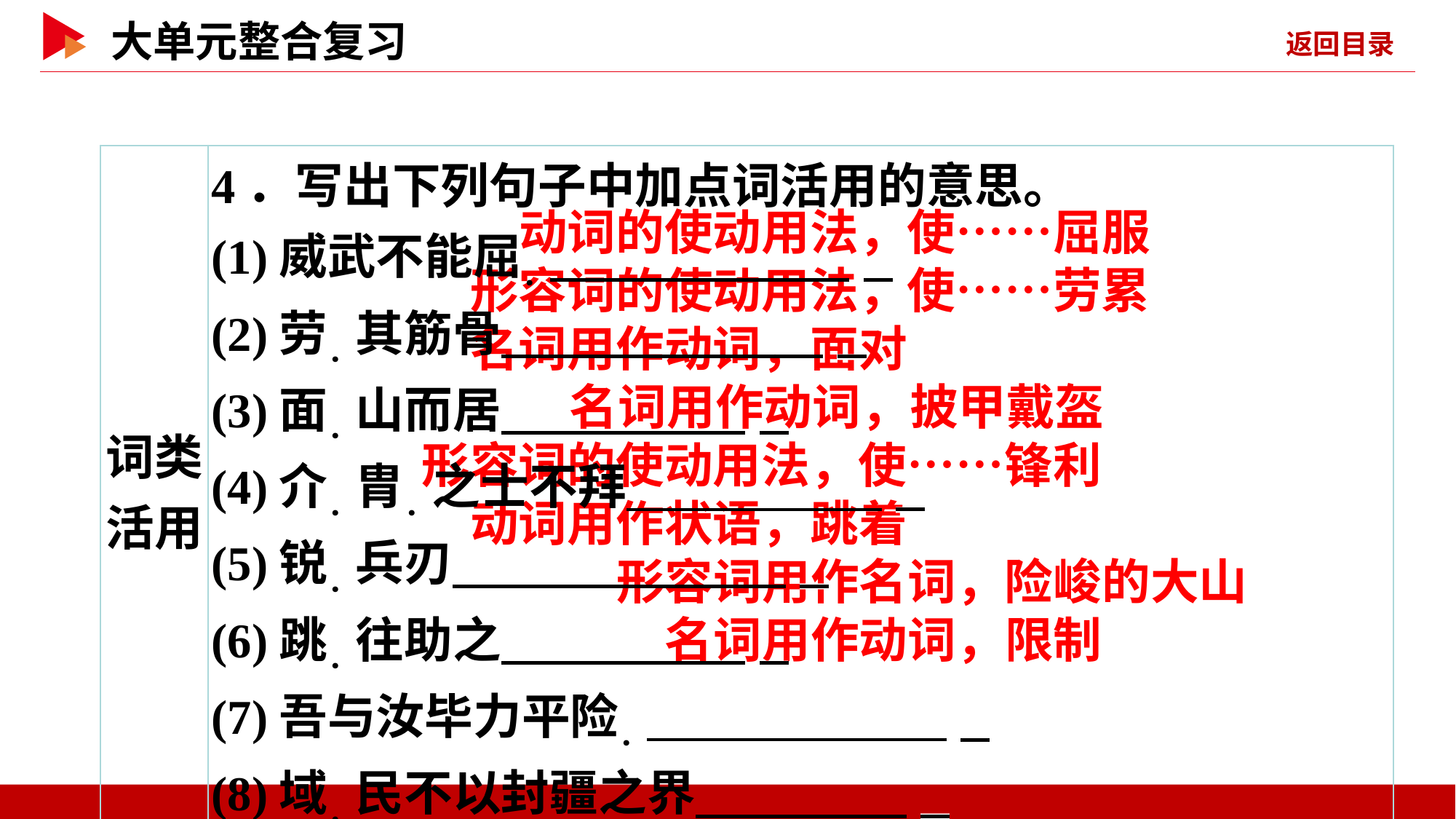

| 词类 活用 | 4．写出下列句子中加点词活用的意思。 (1)威武不能屈． \_ (2)劳．其筋骨 \_ (3)面．山而居 \_ (4)介．胄．之士不拜 \_ (5)锐．兵刃 \_ (6)跳．往助之 \_ (7)吾与汝毕力平险． \_ (8)域．民不以封疆之界 \_ |
| --- | --- |
动词的使动用法，使……屈服
形容词的使动用法，使……劳累
名词用作动词，面对
名词用作动词，披甲戴盔
形容词的使动用法，使……锋利
动词用作状语，跳着
形容词用作名词，险峻的大山
名词用作动词，限制